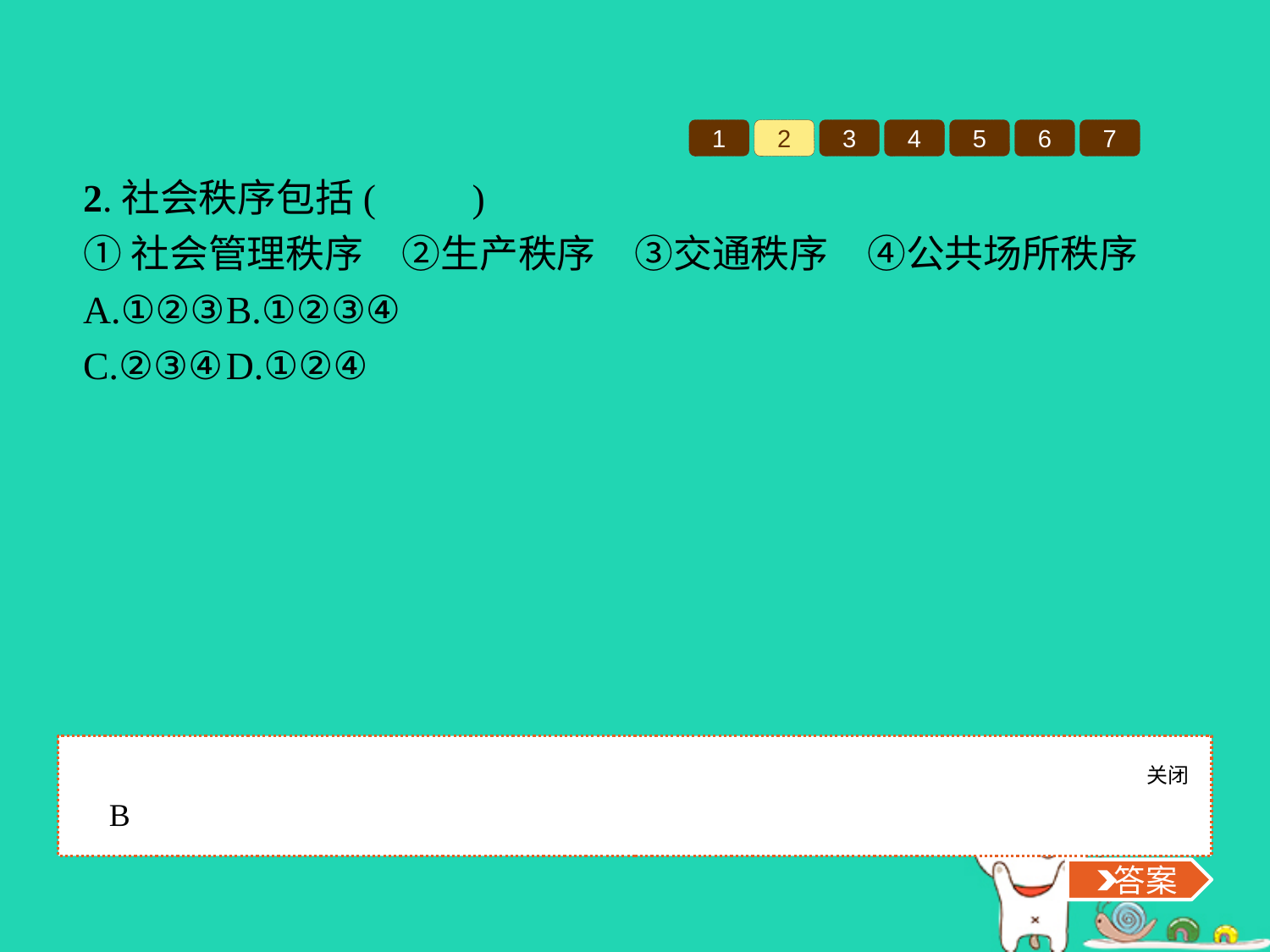

1
2
3
4
5
6
7
2.社会秩序包括(　　)
①社会管理秩序　②生产秩序　③交通秩序　④公共场所秩序
A.①②③	B.①②③④
C.②③④	D.①②④

关闭
  答案

B
  答案